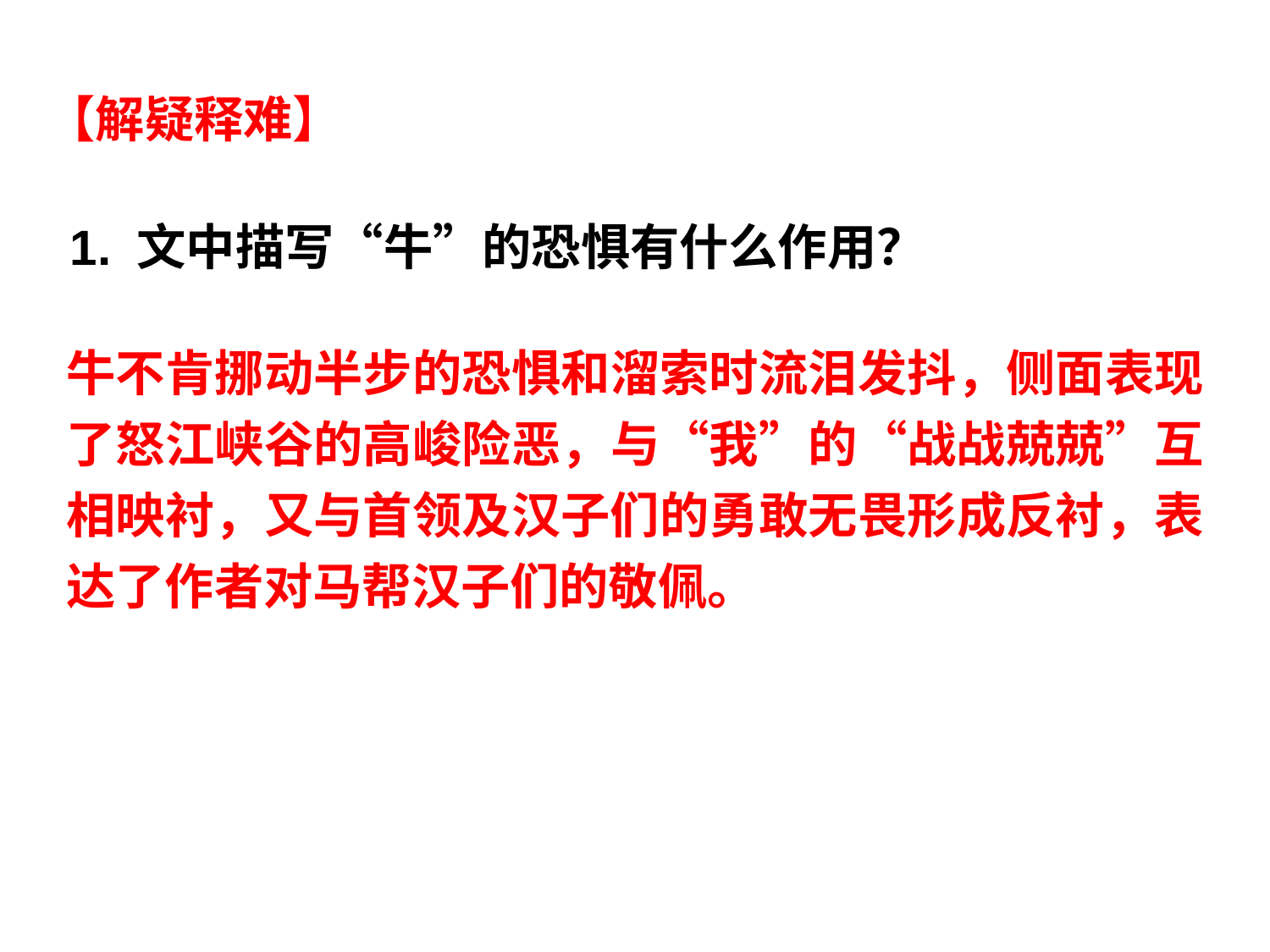

【解疑释难】
1. 文中描写“牛”的恐惧有什么作用？
牛不肯挪动半步的恐惧和溜索时流泪发抖，侧面表现了怒江峡谷的高峻险恶，与“我”的“战战兢兢”互相映衬，又与首领及汉子们的勇敢无畏形成反衬，表达了作者对马帮汉子们的敬佩。